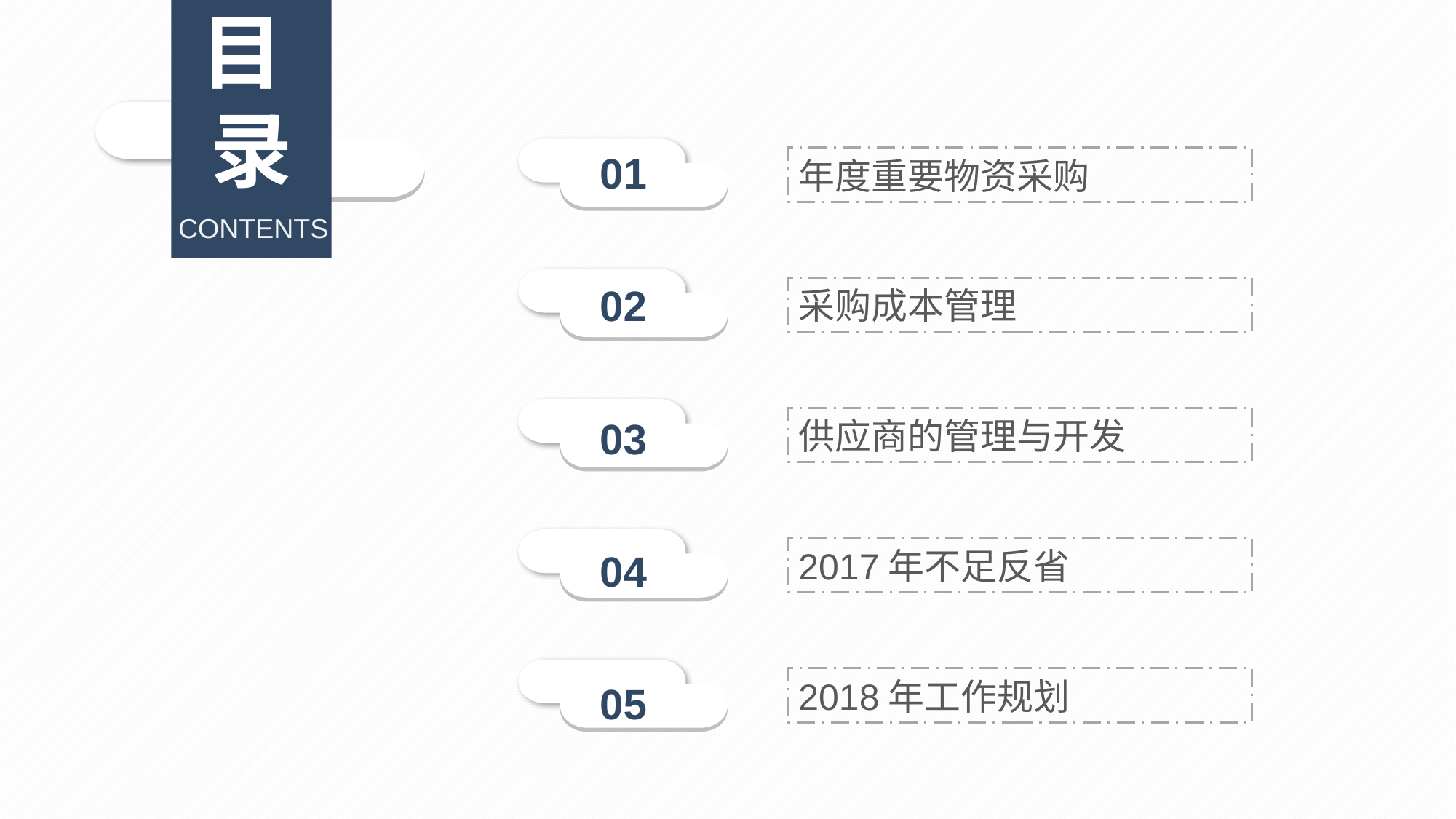

目
录

01
年度重要物资采购
CONTENTS

02
采购成本管理

03
供应商的管理与开发

04
2017年不足反省

05
2018年工作规划